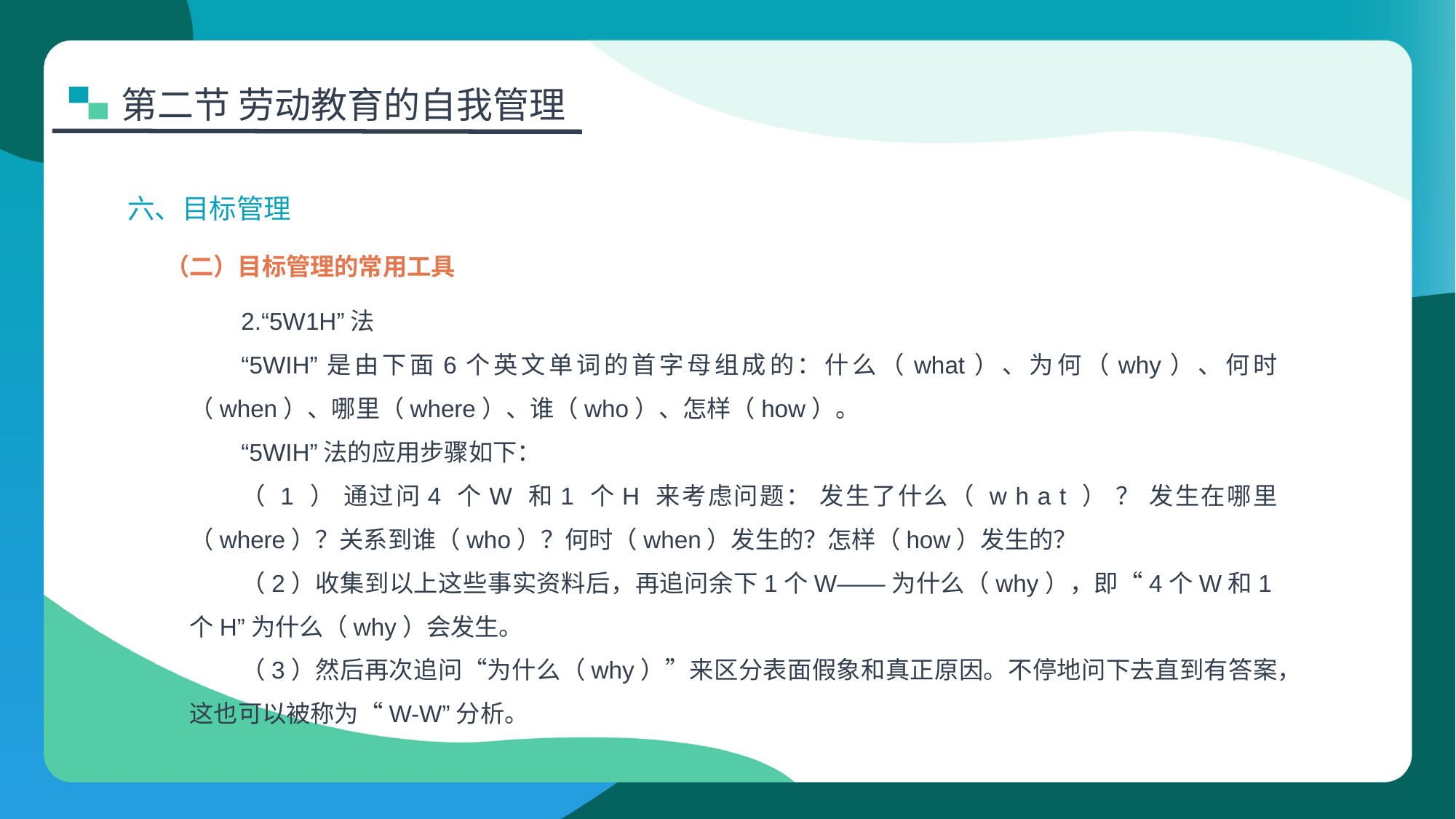

第二节 劳动教育的自我管理

六、目标管理
（二）目标管理的常用工具
2.“5W1H”法
“5WIH”是由下面6个英文单词的首字母组成的：什么（what）、为何（why）、何时（when）、哪里（where）、谁（who）、怎样（how）。
“5WIH”法的应用步骤如下：
（ 1 ） 通过问4 个W 和1 个H 来考虑问题： 发生了什么（ w h a t ） ？ 发生在哪里（where）？关系到谁（who）？何时（when）发生的？怎样（how）发生的？
（2）收集到以上这些事实资料后，再追问余下1个W——为什么（why），即“4个W和1个H”为什么（why）会发生。
（3）然后再次追问“为什么（why）”来区分表面假象和真正原因。不停地问下去直到有答案，这也可以被称为“W-W”分析。